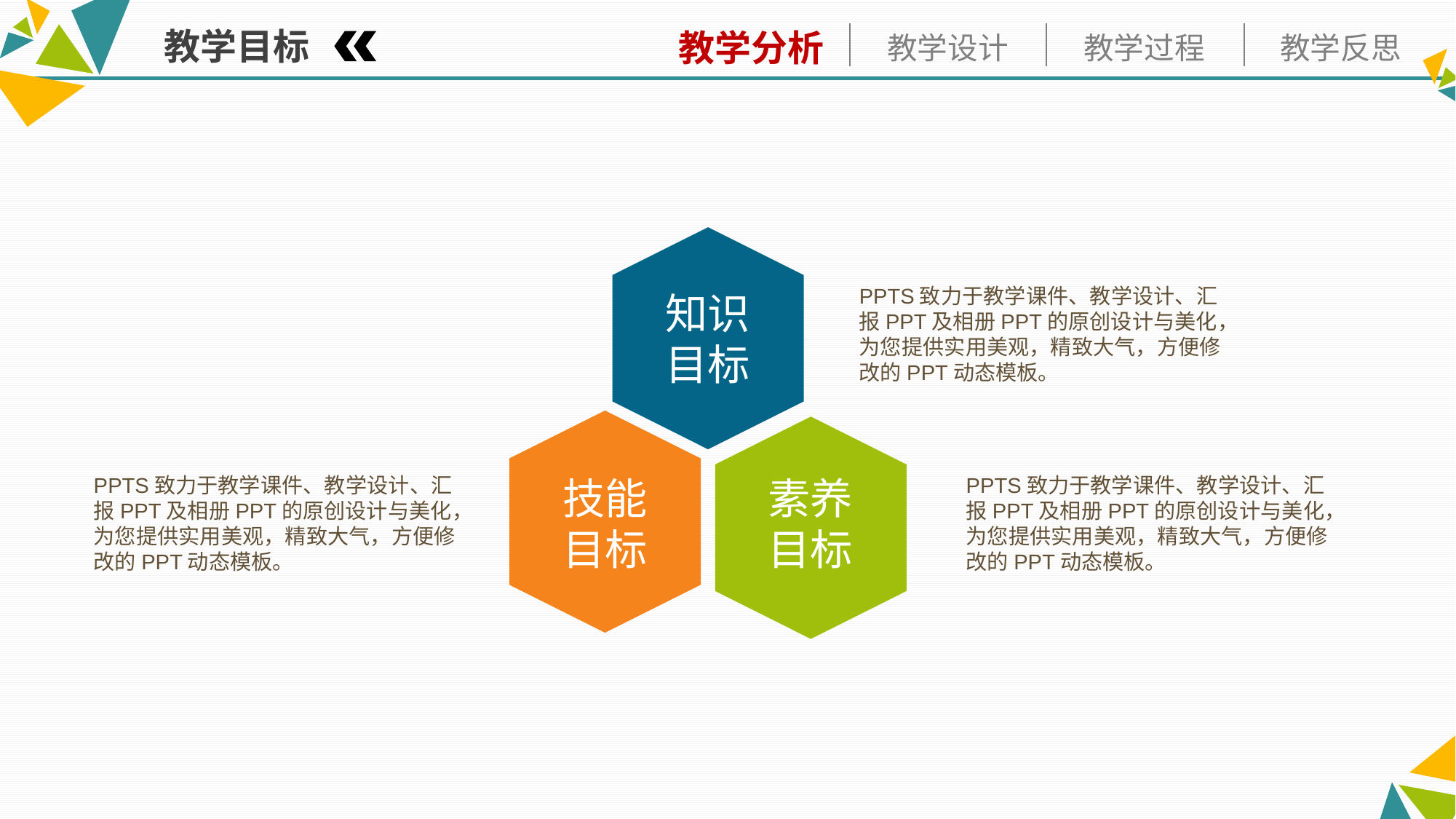

教学目标

知识
目标
PPTS致力于教学课件、教学设计、汇报PPT及相册PPT的原创设计与美化，为您提供实用美观，精致大气，方便修改的PPT动态模板。

技能
目标

素养
目标
PPTS致力于教学课件、教学设计、汇报PPT及相册PPT的原创设计与美化，为您提供实用美观，精致大气，方便修改的PPT动态模板。
PPTS致力于教学课件、教学设计、汇报PPT及相册PPT的原创设计与美化，为您提供实用美观，精致大气，方便修改的PPT动态模板。